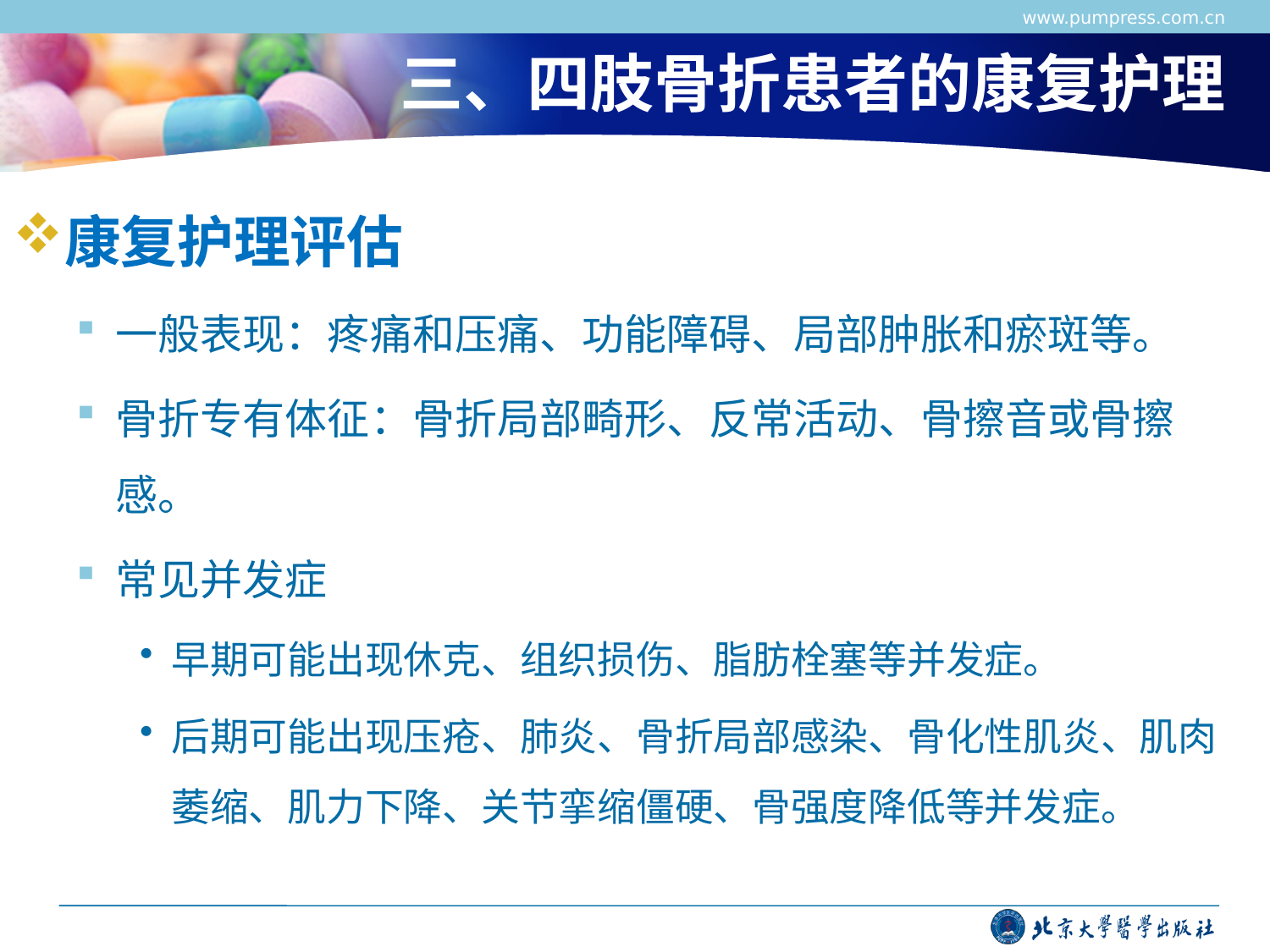

www.pumpress.com.cn
# 三、四肢骨折患者的康复护理
康复护理评估
一般表现：疼痛和压痛、功能障碍、局部肿胀和瘀斑等。
骨折专有体征：骨折局部畸形、反常活动、骨擦音或骨擦感。
常见并发症
早期可能出现休克、组织损伤、脂肪栓塞等并发症。
后期可能出现压疮、肺炎、骨折局部感染、骨化性肌炎、肌肉萎缩、肌力下降、关节挛缩僵硬、骨强度降低等并发症。